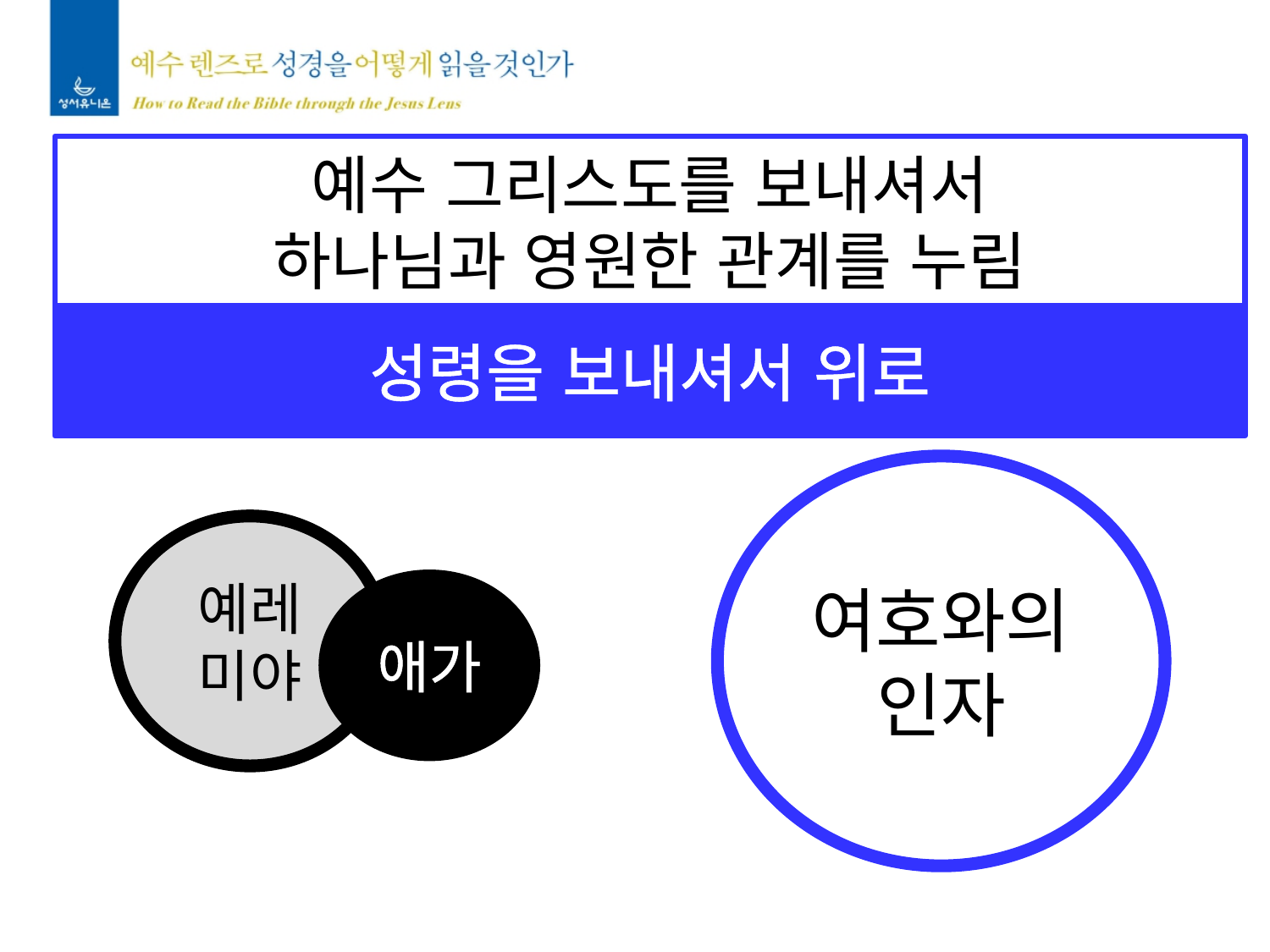

예수 그리스도를 보내셔서
하나님과 영원한 관계를 누림
성령을 보내셔서 위로
여호와의
인자
예레
미야
애가